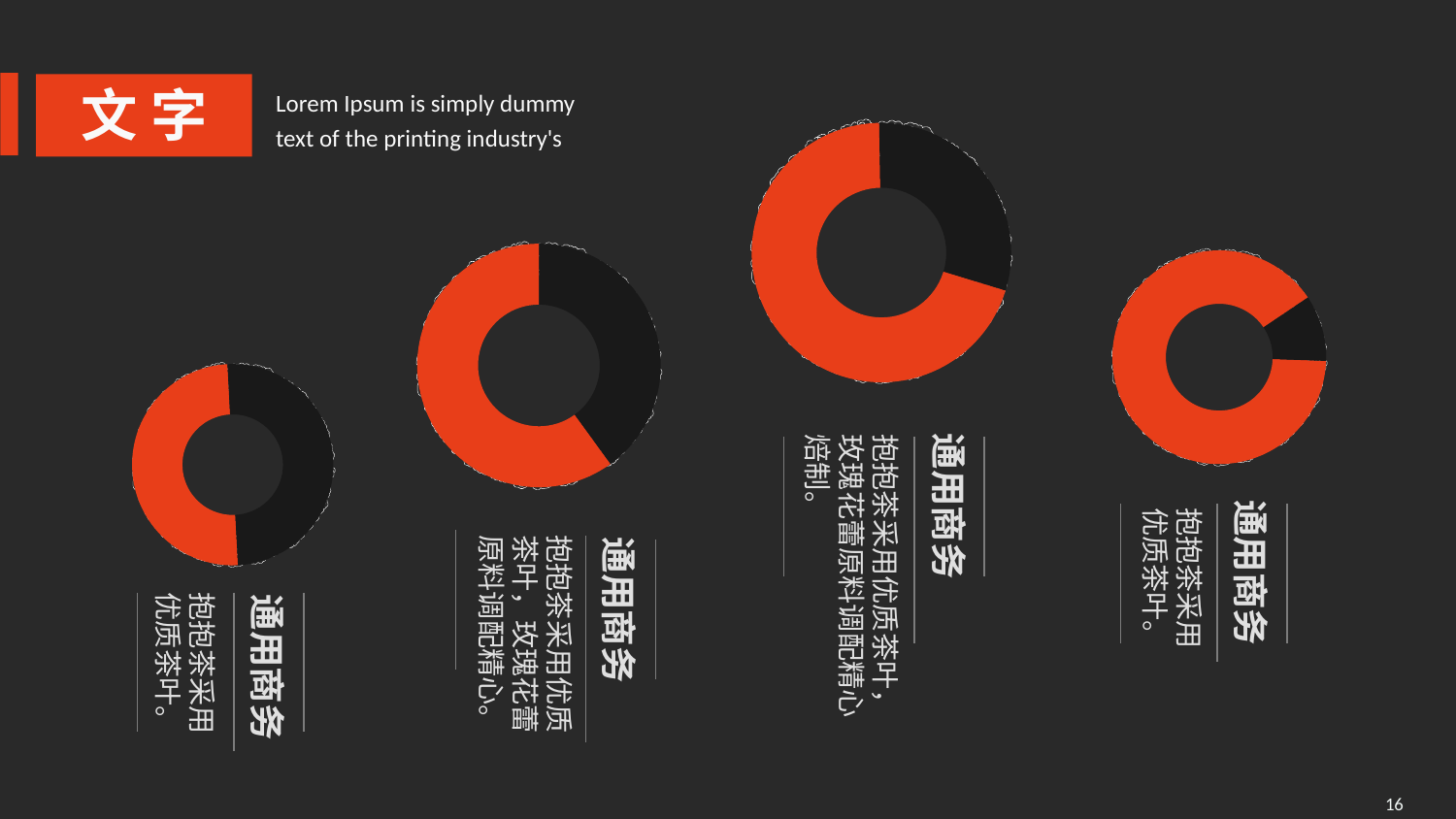

文 字
Lorem Ipsum is simply dummy text of the printing industry's

### Chart

| Category |  |
|---|---|

### Chart

| Category |  |
|---|---|

### Chart

| Category |  |
|---|---|

### Chart

| Category |  |
|---|---|

通用商务
抱抱茶采用优质茶叶，玫瑰花蕾原料调配精心焙制。
通用商务
抱抱茶采用优质茶叶。
通用商务
抱抱茶采用优质茶叶，玫瑰花蕾原料调配精心。
通用商务
抱抱茶采用优质茶叶。